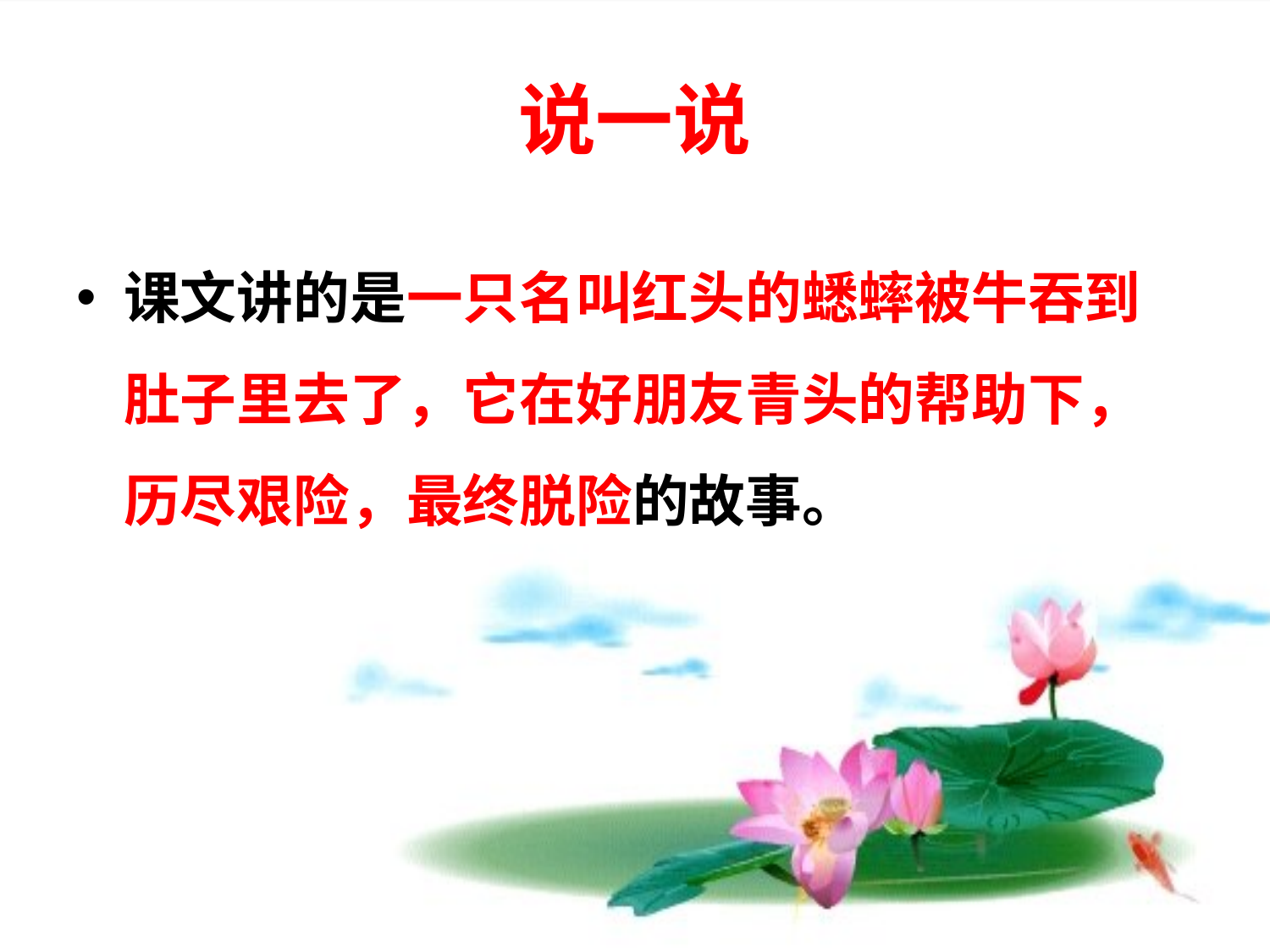

# 说一说
课文讲的是一只名叫红头的蟋蟀被牛吞到肚子里去了，它在好朋友青头的帮助下，历尽艰险，最终脱险的故事。